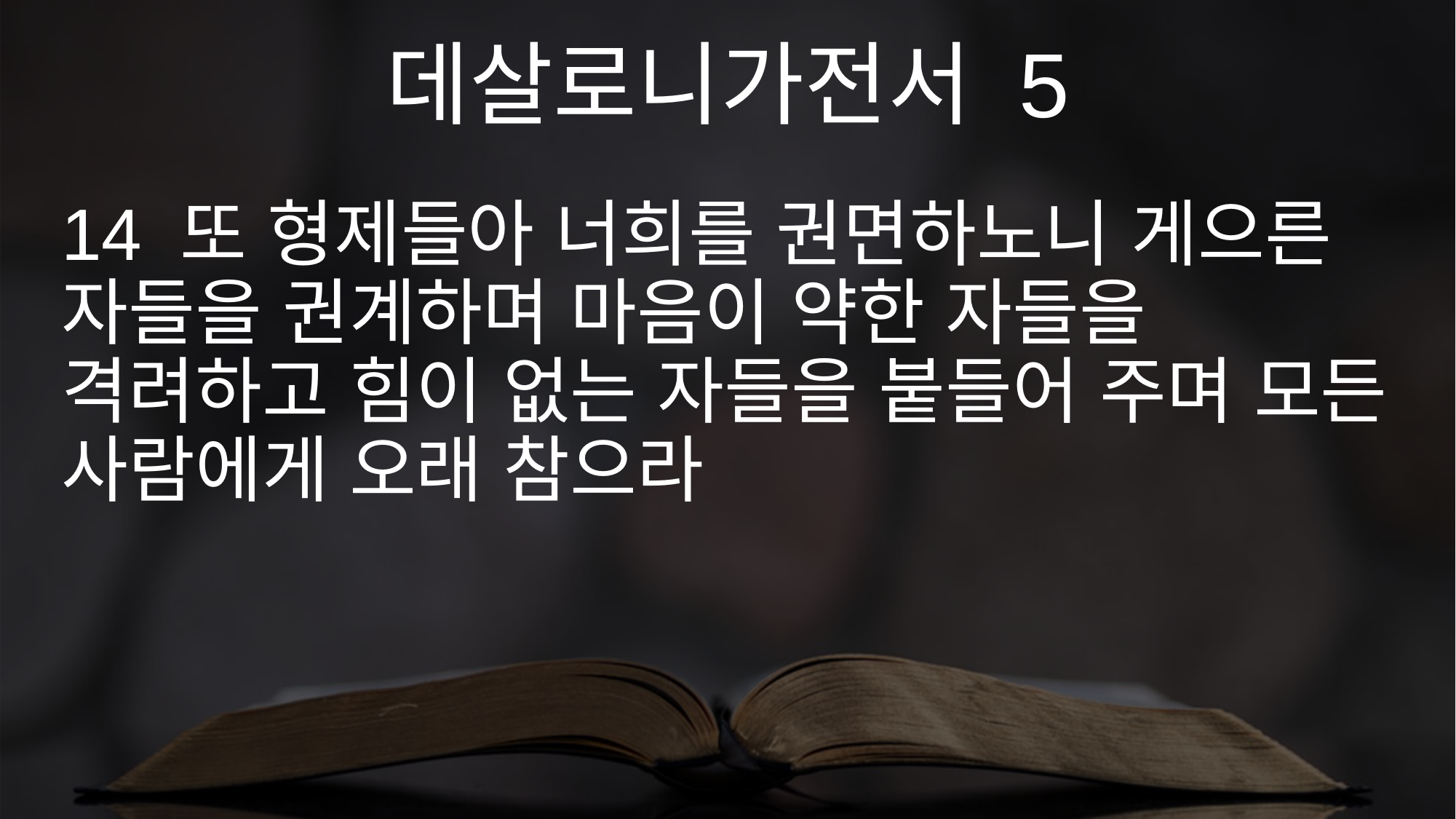

데살로니가전서 5
14 또 형제들아 너희를 권면하노니 게으른 자들을 권계하며 마음이 약한 자들을 격려하고 힘이 없는 자들을 붙들어 주며 모든 사람에게 오래 참으라